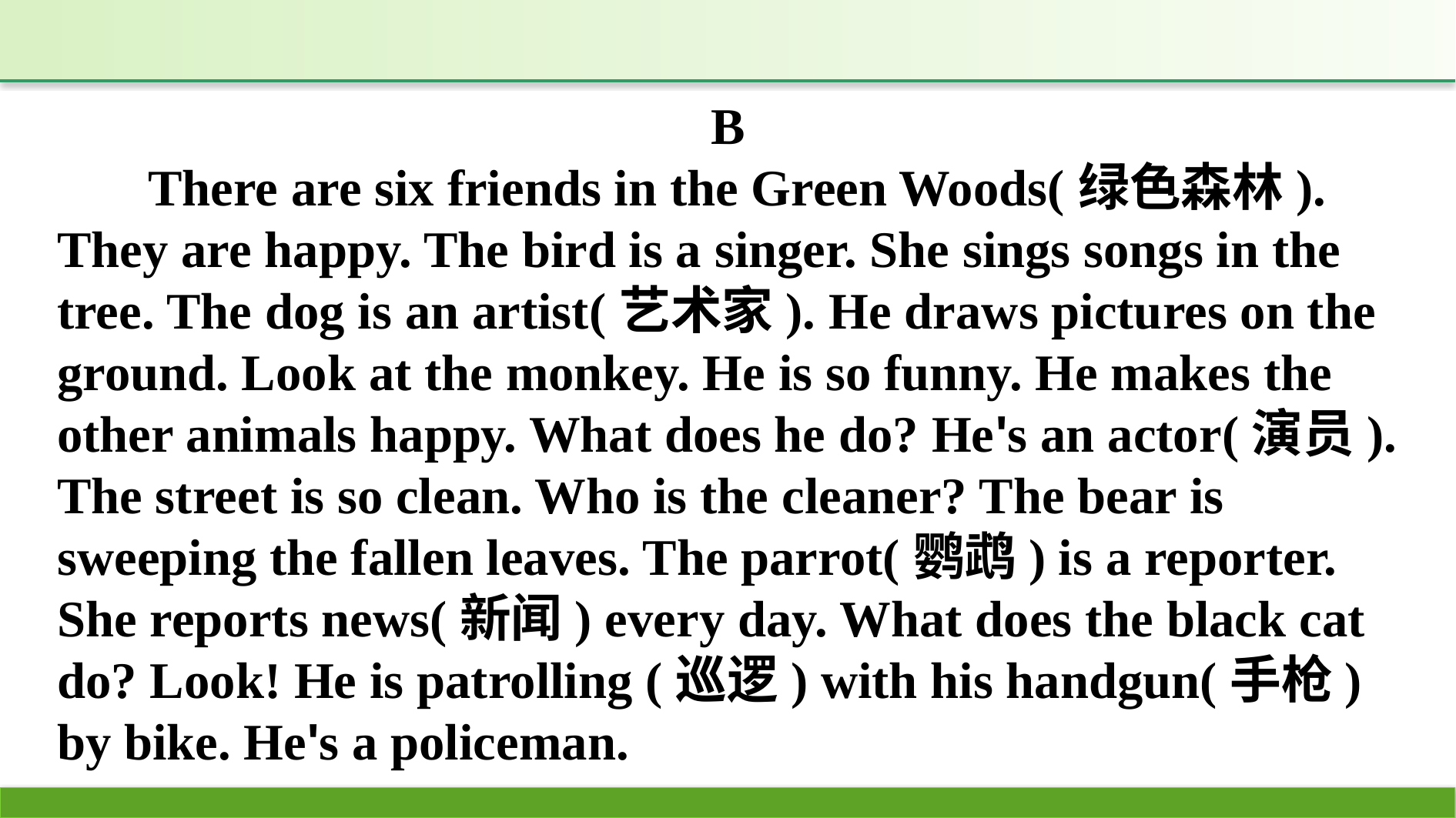

B
There are six friends in the Green Woods(绿色森林). They are happy. The bird is a singer. She sings songs in the tree. The dog is an artist(艺术家). He draws pictures on the ground. Look at the monkey. He is so funny. He makes the other animals happy. What does he do? He's an actor(演员). The street is so clean. Who is the cleaner? The bear is sweeping the fallen leaves. The parrot(鹦鹉) is a reporter. She reports news(新闻) every day. What does the black cat do? Look! He is patrolling (巡逻) with his handgun(手枪) by bike. He's a policeman.